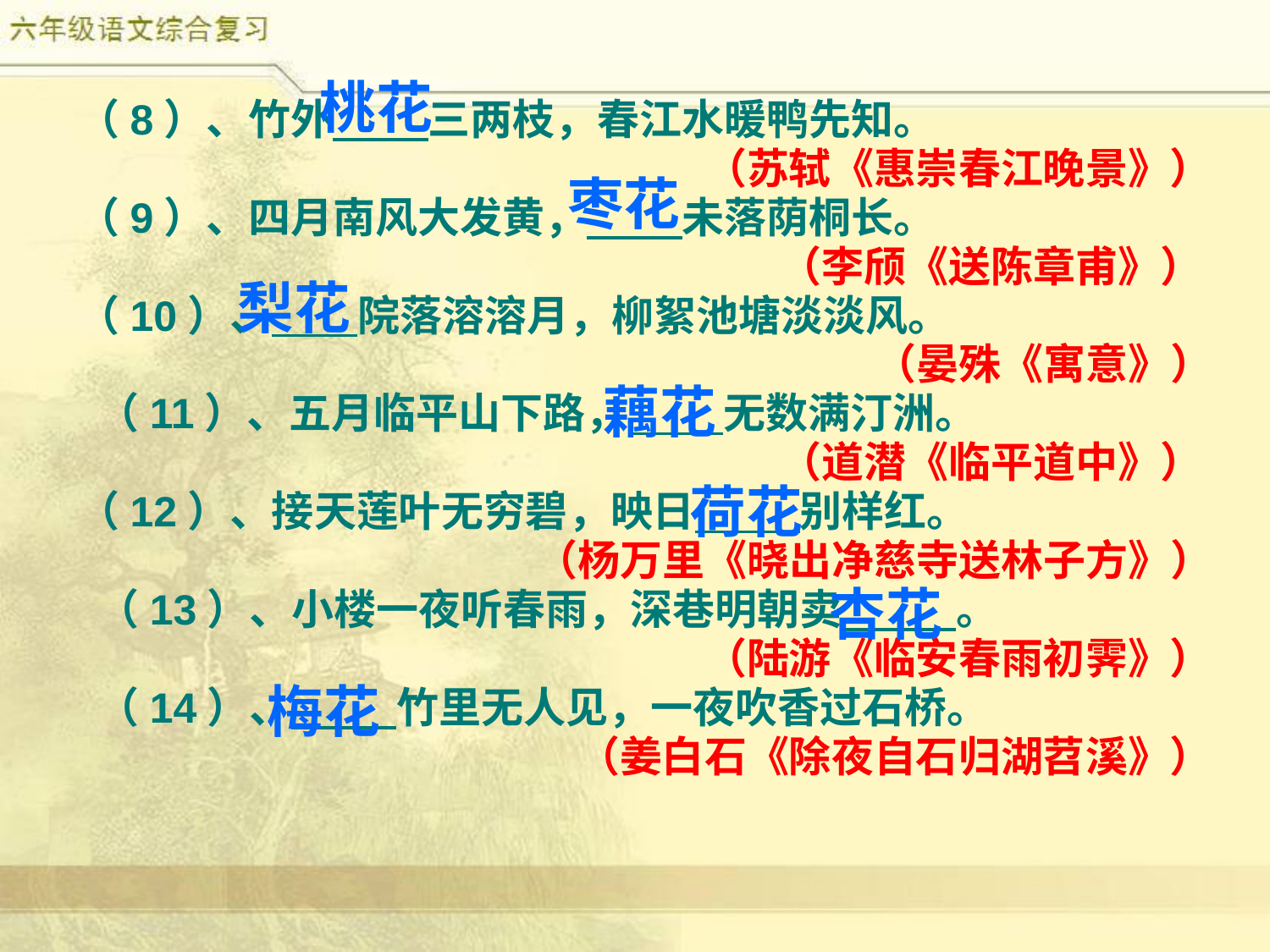

桃花
（8）、竹外          三两枝，春江水暖鸭先知。
（苏轼《惠崇春江晚景》）
（9）、四月南风大发黄，          未落荫桐长。
（李颀《送陈章甫》）
（10）、         院落溶溶月，柳絮池塘淡淡风。
（晏殊《寓意》）
 （11）、五月临平山下路，          无数满汀洲。
（道潜《临平道中》）
（12）、接天莲叶无穷碧，映日           别样红。
（杨万里《晓出净慈寺送林子方》）
 （13）、小楼一夜听春雨，深巷明朝卖            。
（陆游《临安春雨初霁》）
 （14）、           竹里无人见，一夜吹香过石桥。
（姜白石《除夜自石归湖苕溪》）
枣花
梨花
藕花
荷花
杏花
梅花